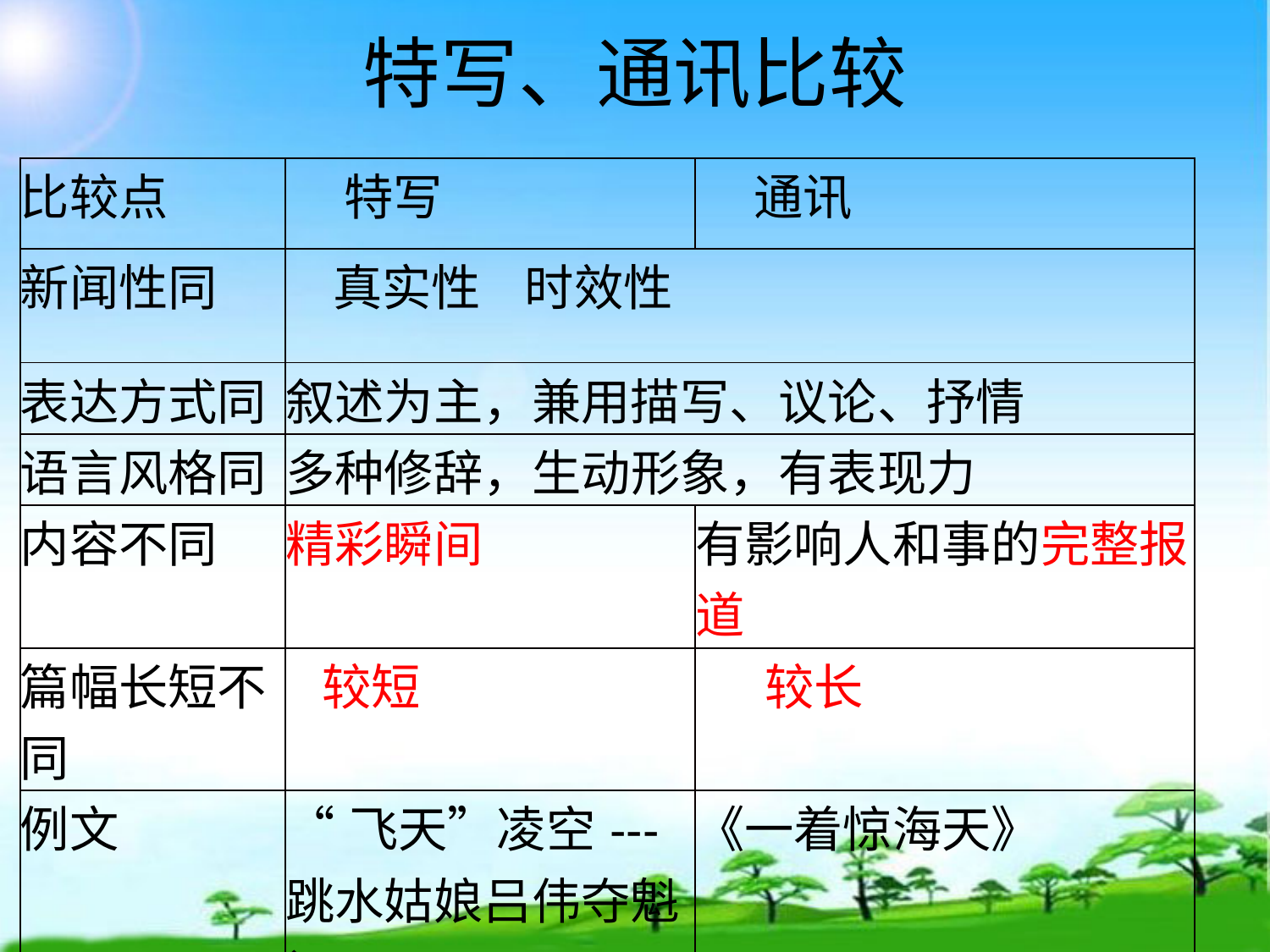

# 特写、通讯比较

| 比较点 | 特写 | 通讯 |
| --- | --- | --- |
| 新闻性同 | 真实性 时效性 |  |
| 表达方式同 | 叙述为主，兼用描写、议论、抒情 |  |
| 语言风格同 | 多种修辞，生动形象，有表现力 |  |
| 内容不同 | 精彩瞬间 | 有影响人和事的完整报道 |
| 篇幅长短不同 | 较短 | 较长 |
| 例文 | “飞天”凌空---跳水姑娘吕伟夺魁记 | 《一着惊海天》 |